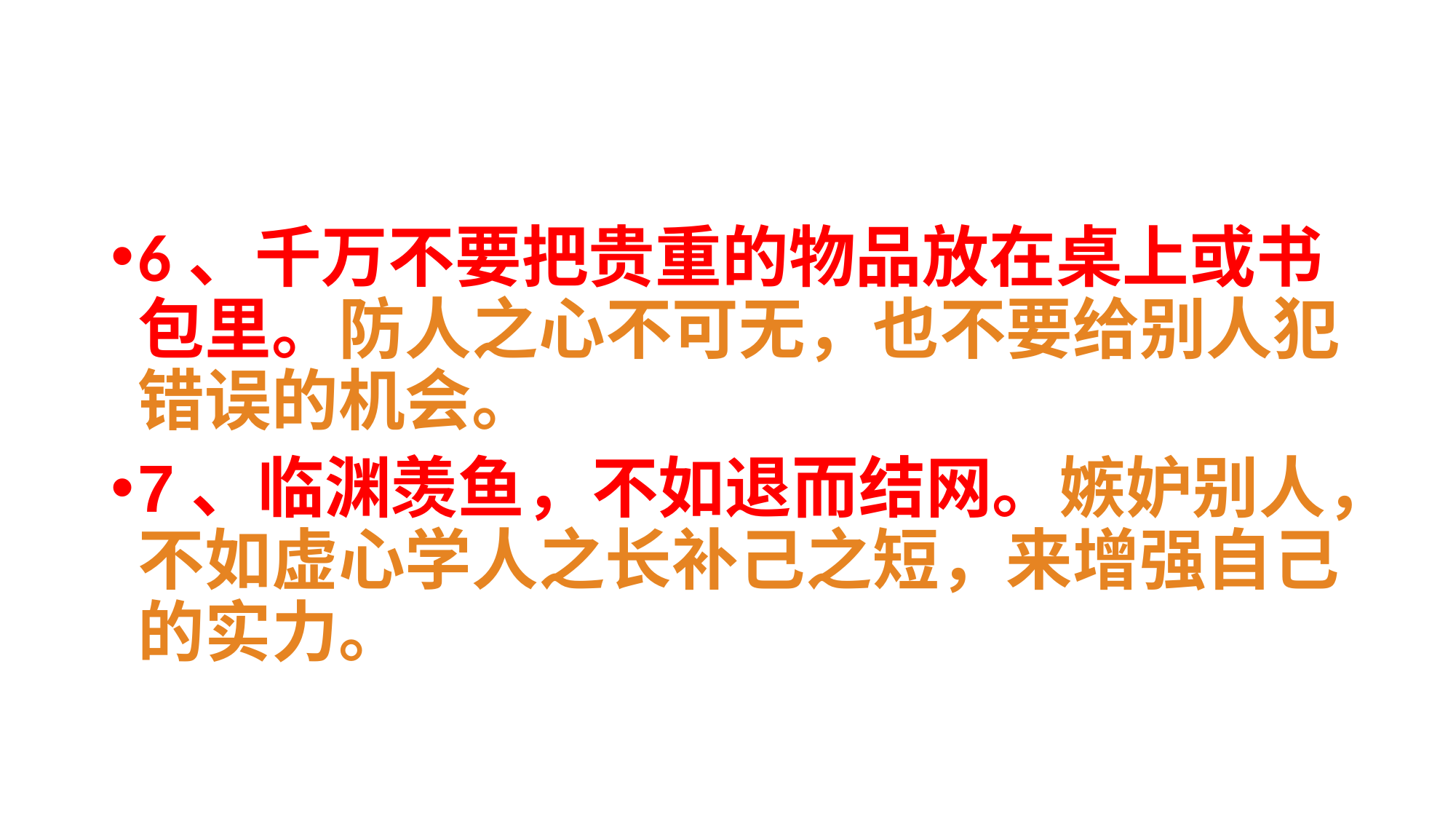

#
6、千万不要把贵重的物品放在桌上或书包里。防人之心不可无，也不要给别人犯错误的机会。
7、临渊羡鱼，不如退而结网。嫉妒别人，不如虚心学人之长补己之短，来增强自己的实力。